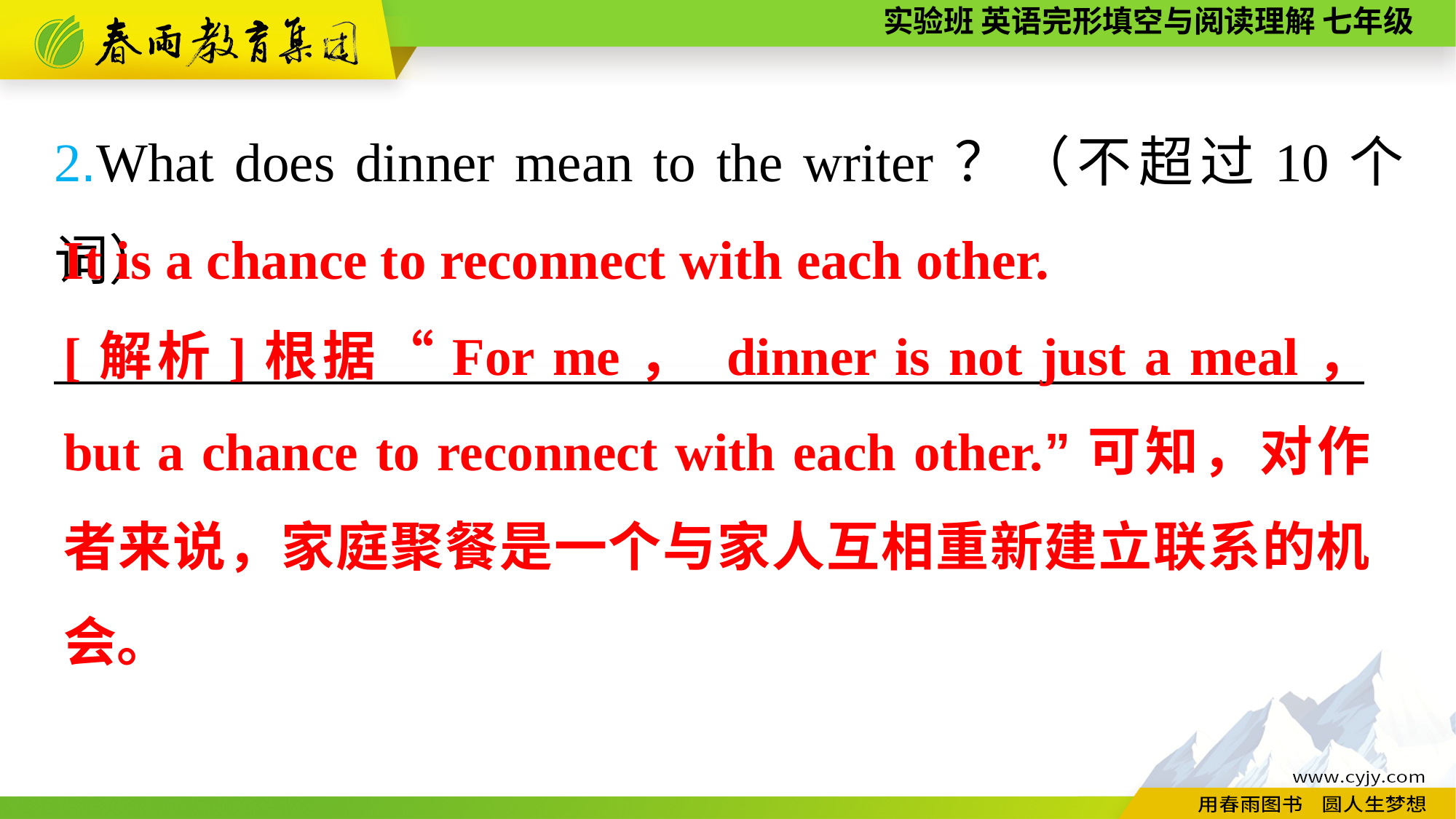

2.What does dinner mean to the writer？（不超过10个词）
————————————————————————
It is a chance to reconnect with each other.
[解析]根据“For me， dinner is not just a meal， but a chance to reconnect with each other.”可知，对作者来说，家庭聚餐是一个与家人互相重新建立联系的机会。